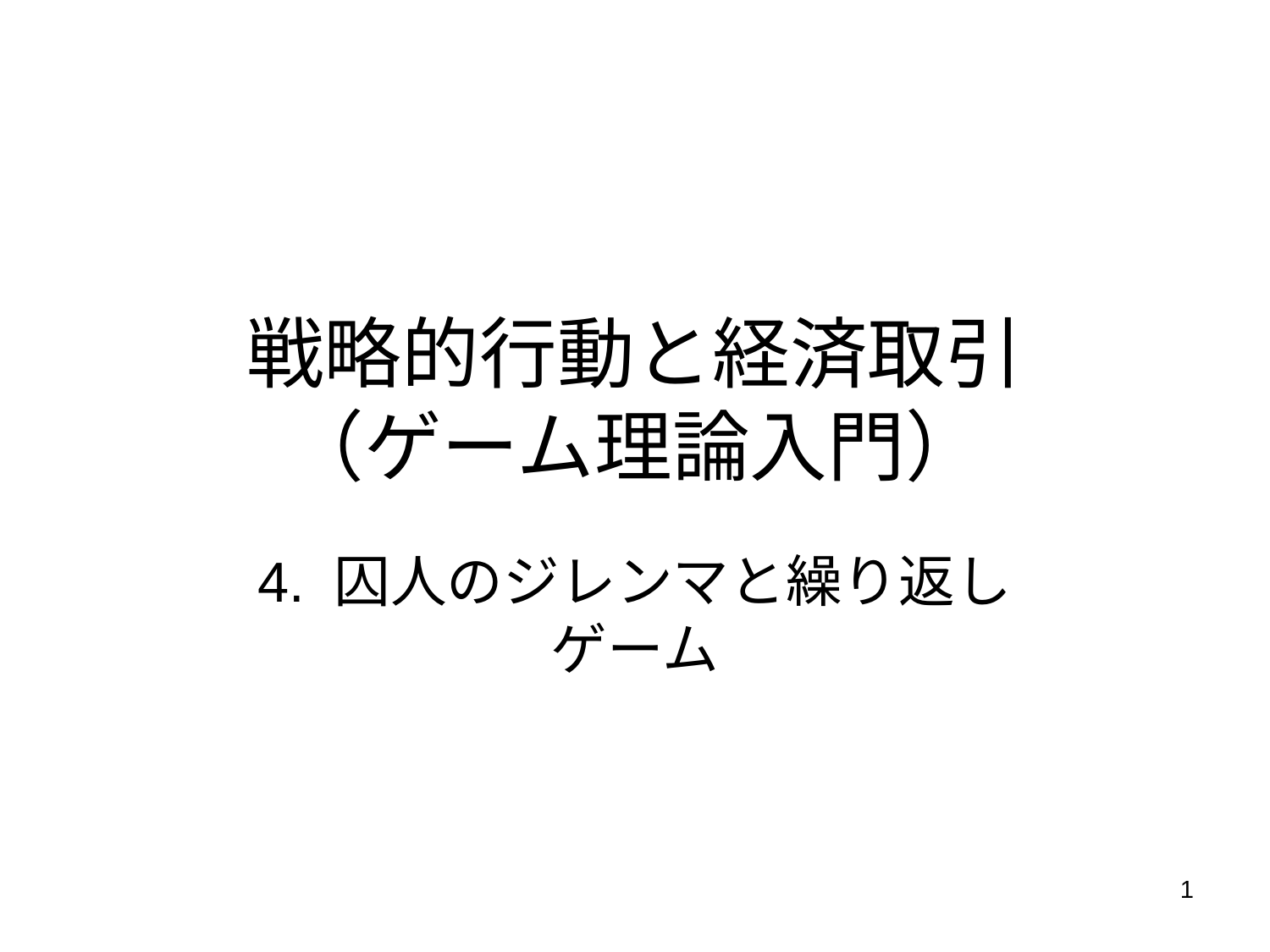

戦略的行動と経済取引
（ゲーム理論入門）
4. 囚人のジレンマと繰り返しゲーム
1